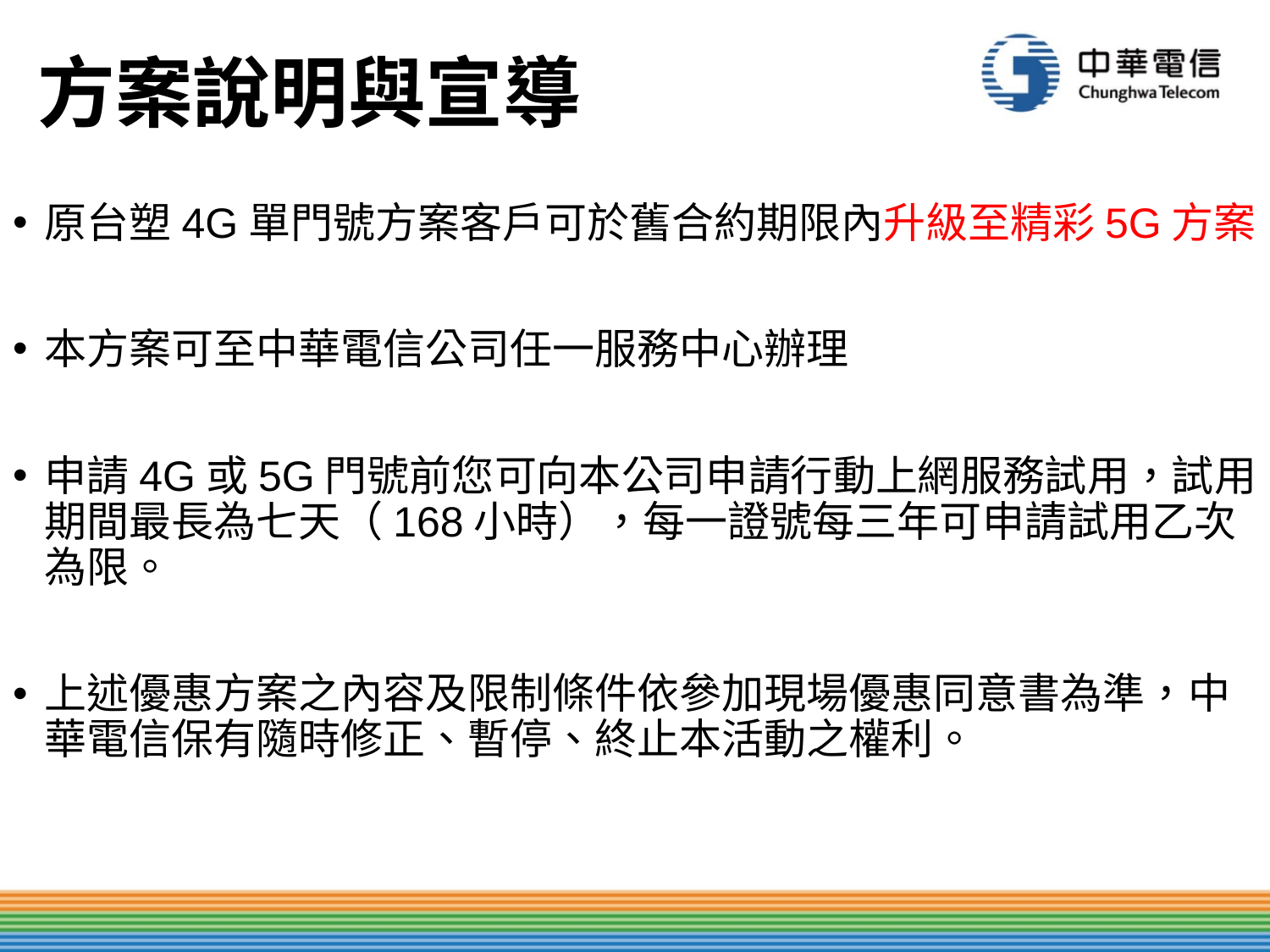

# 方案說明與宣導
原台塑4G單門號方案客戶可於舊合約期限內升級至精彩5G方案。

本方案可至中華電信公司任一服務中心辦理

申請4G或5G門號前您可向本公司申請行動上網服務試用，試用期間最長為七天（168小時），每一證號每三年可申請試用乙次為限。

上述優惠方案之內容及限制條件依參加現場優惠同意書為準，中華電信保有隨時修正、暫停、終止本活動之權利。